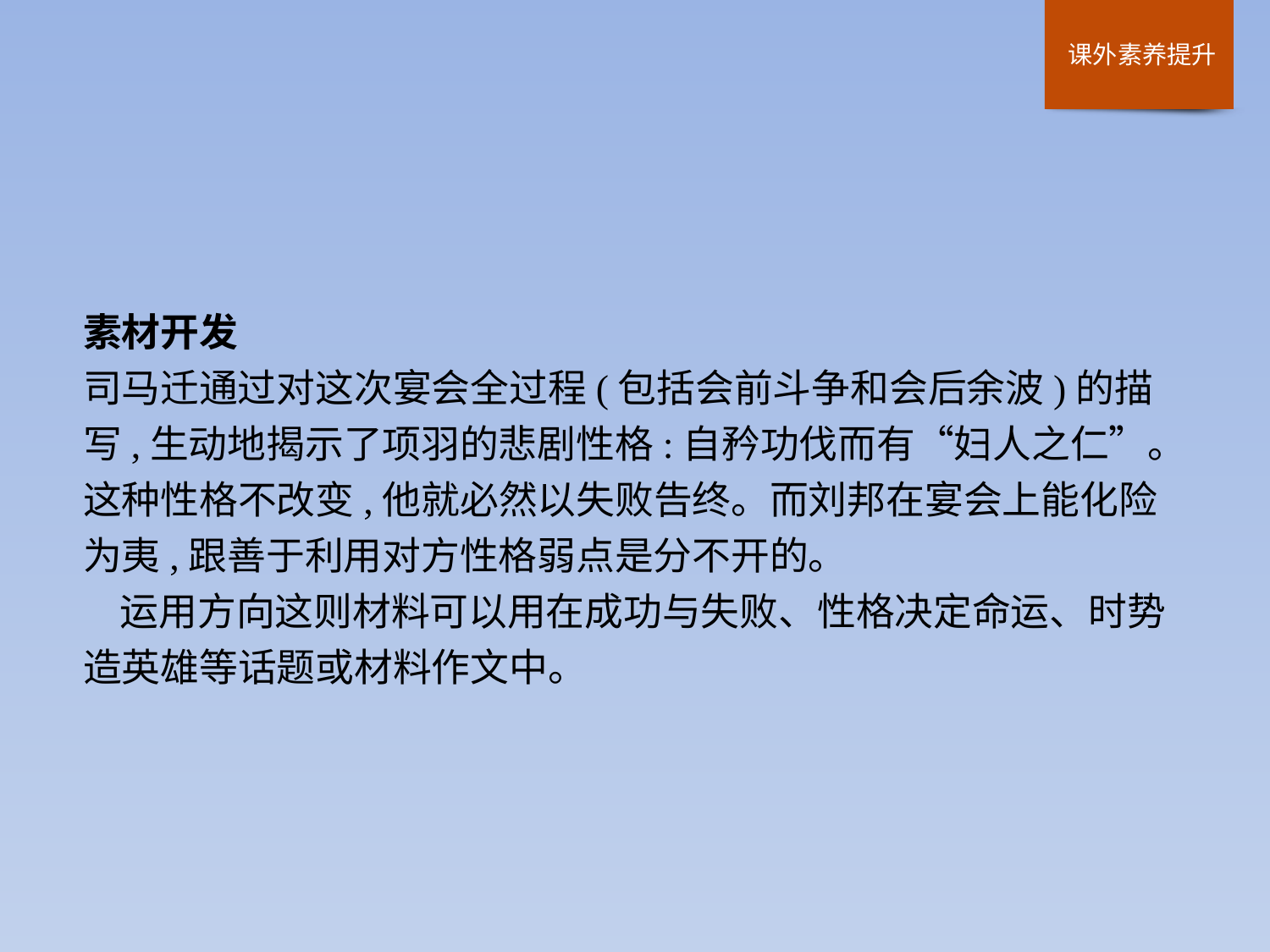

素材开发
司马迁通过对这次宴会全过程(包括会前斗争和会后余波)的描写,生动地揭示了项羽的悲剧性格:自矜功伐而有“妇人之仁”。这种性格不改变,他就必然以失败告终。而刘邦在宴会上能化险为夷,跟善于利用对方性格弱点是分不开的。
运用方向这则材料可以用在成功与失败、性格决定命运、时势造英雄等话题或材料作文中。